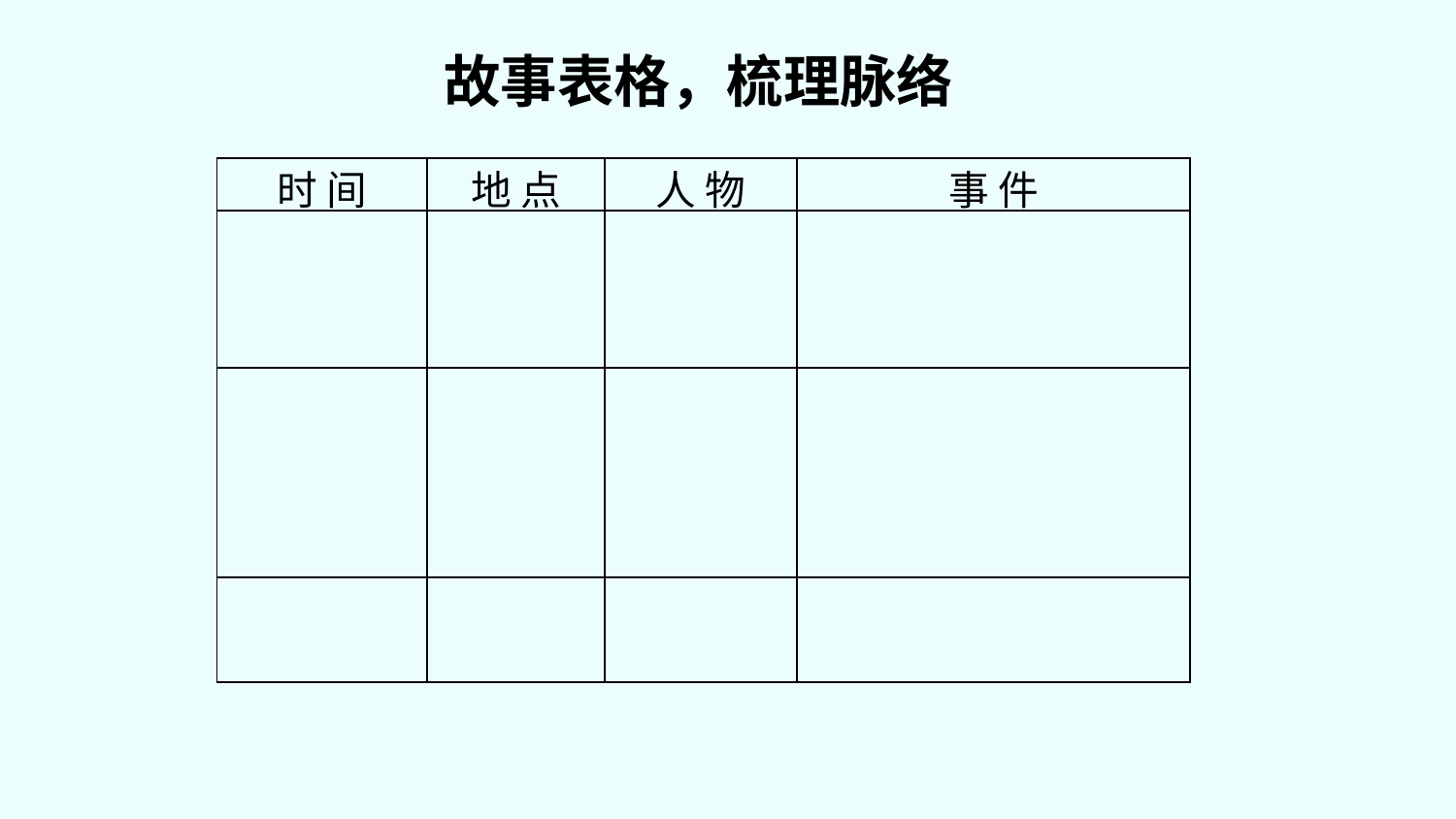

故事表格，梳理脉络
| 时 间 | 地 点 | 人 物 | 事 件 |
| --- | --- | --- | --- |
|  |  |  |  |
|  |  |  |  |
|  |  |  |  |